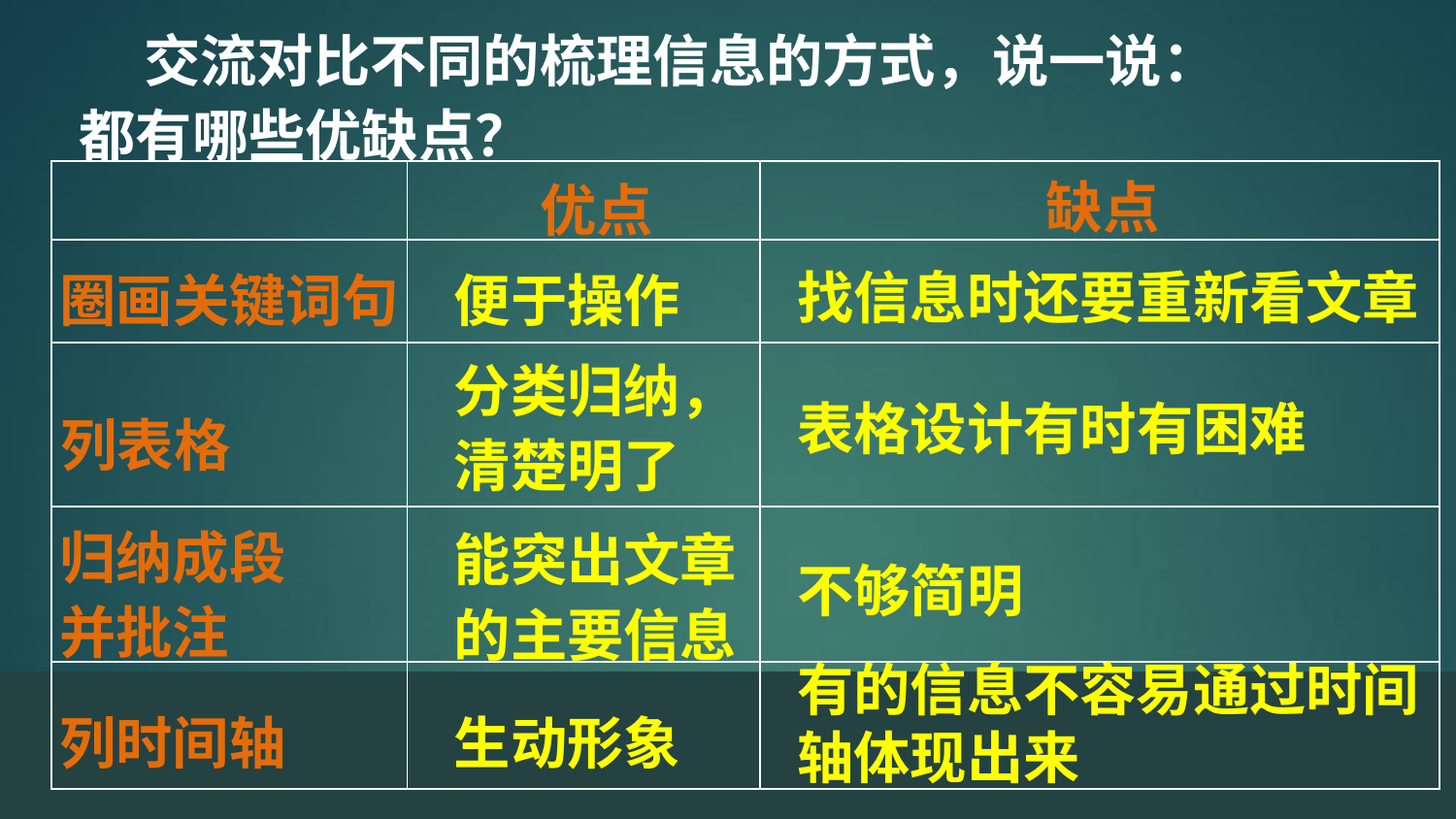

交流对比不同的梳理信息的方式，说一说：都有哪些优缺点？
缺点
优点
|  |  |  |
| --- | --- | --- |
|  |  |  |
|  |  |  |
|  |  |  |
|  |  |  |
圈画关键词句
便于操作
找信息时还要重新看文章
分类归纳，清楚明了
表格设计有时有困难
列表格
归纳成段
并批注
能突出文章的主要信息
不够简明
有的信息不容易通过时间轴体现出来
生动形象
列时间轴